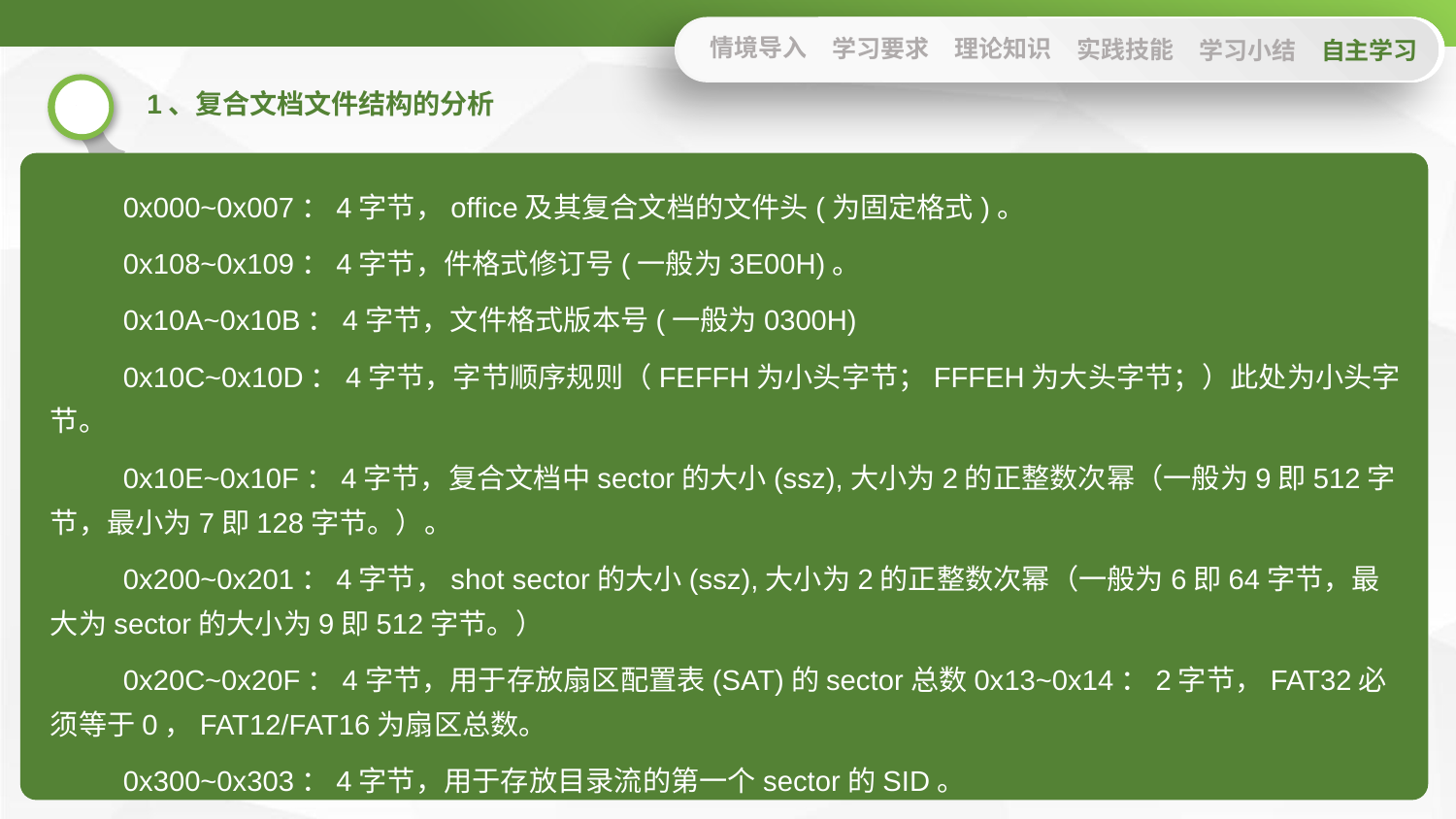

情境导入
学习要求
理论知识
实践技能
学习小结
自主学习
1、复合文档文件结构的分析
0x000~0x007：4字节，office及其复合文档的文件头(为固定格式)。
0x108~0x109：4字节，件格式修订号(一般为3E00H)。
0x10A~0x10B：4字节，文件格式版本号(一般为0300H)
0x10C~0x10D：4字节，字节顺序规则（FEFFH为小头字节；FFFEH为大头字节；）此处为小头字节。
0x10E~0x10F：4字节，复合文档中sector的大小(ssz),大小为2的正整数次幂（一般为9即512字节，最小为7即128字节。）。
0x200~0x201：4字节，shot sector的大小(ssz),大小为2的正整数次幂（一般为6即64字节，最大为sector的大小为9即512字节。）
0x20C~0x20F：4字节，用于存放扇区配置表(SAT)的sector总数0x13~0x14：2字节，FAT32必须等于0，FAT12/FAT16为扇区总数。
0x300~0x303：4字节，用于存放目录流的第一个sector的SID。